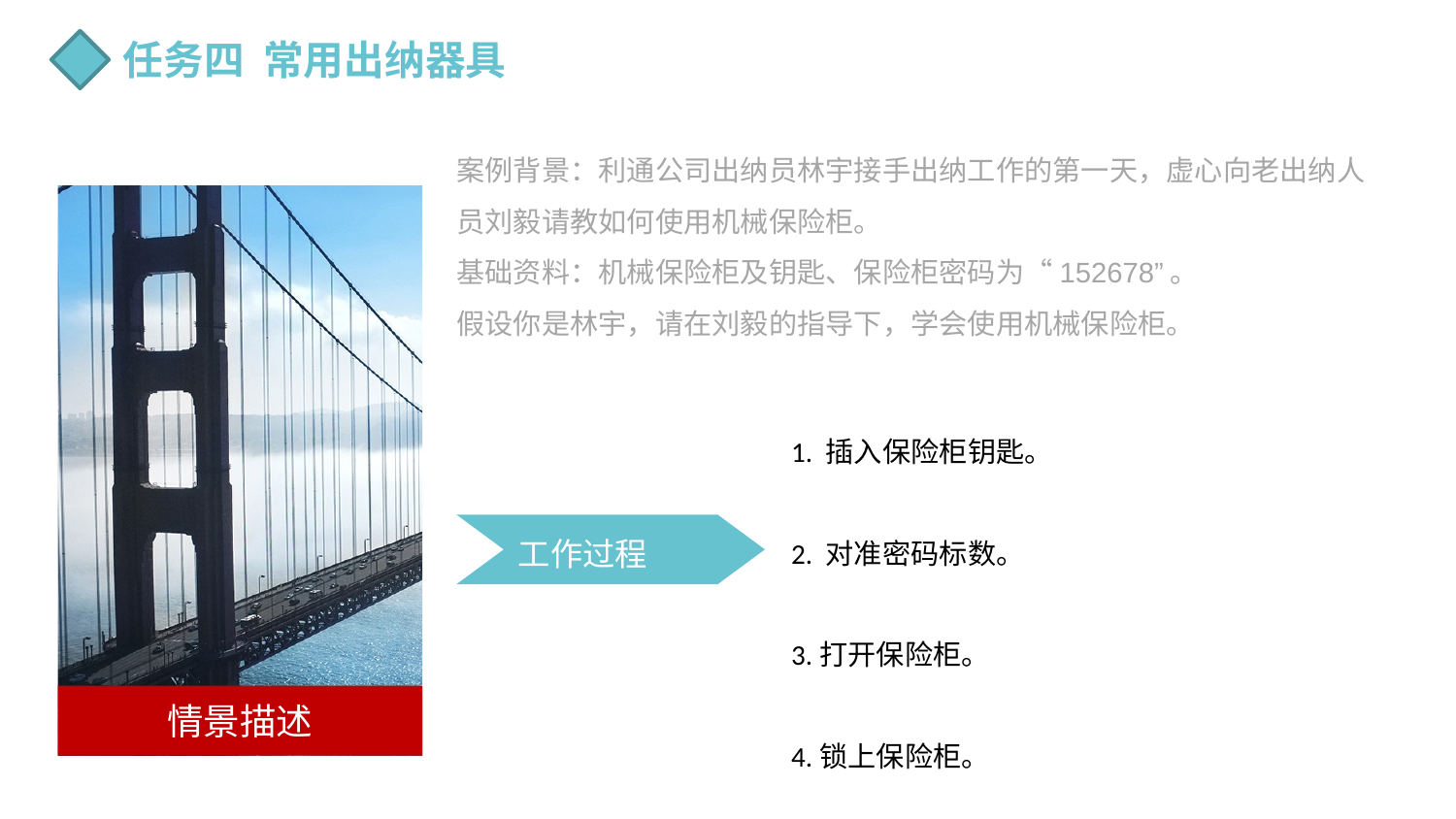

任务四  常用出纳器具

案例背景：利通公司出纳员林宇接手出纳工作的第一天，虚心向老出纳人员刘毅请教如何使用机械保险柜。
基础资料：机械保险柜及钥匙、保险柜密码为“152678”。
假设你是林宇，请在刘毅的指导下，学会使用机械保险柜。

情景描述
1. 插入保险柜钥匙。
2. 对准密码标数。
3.打开保险柜。
4.锁上保险柜。
工作过程